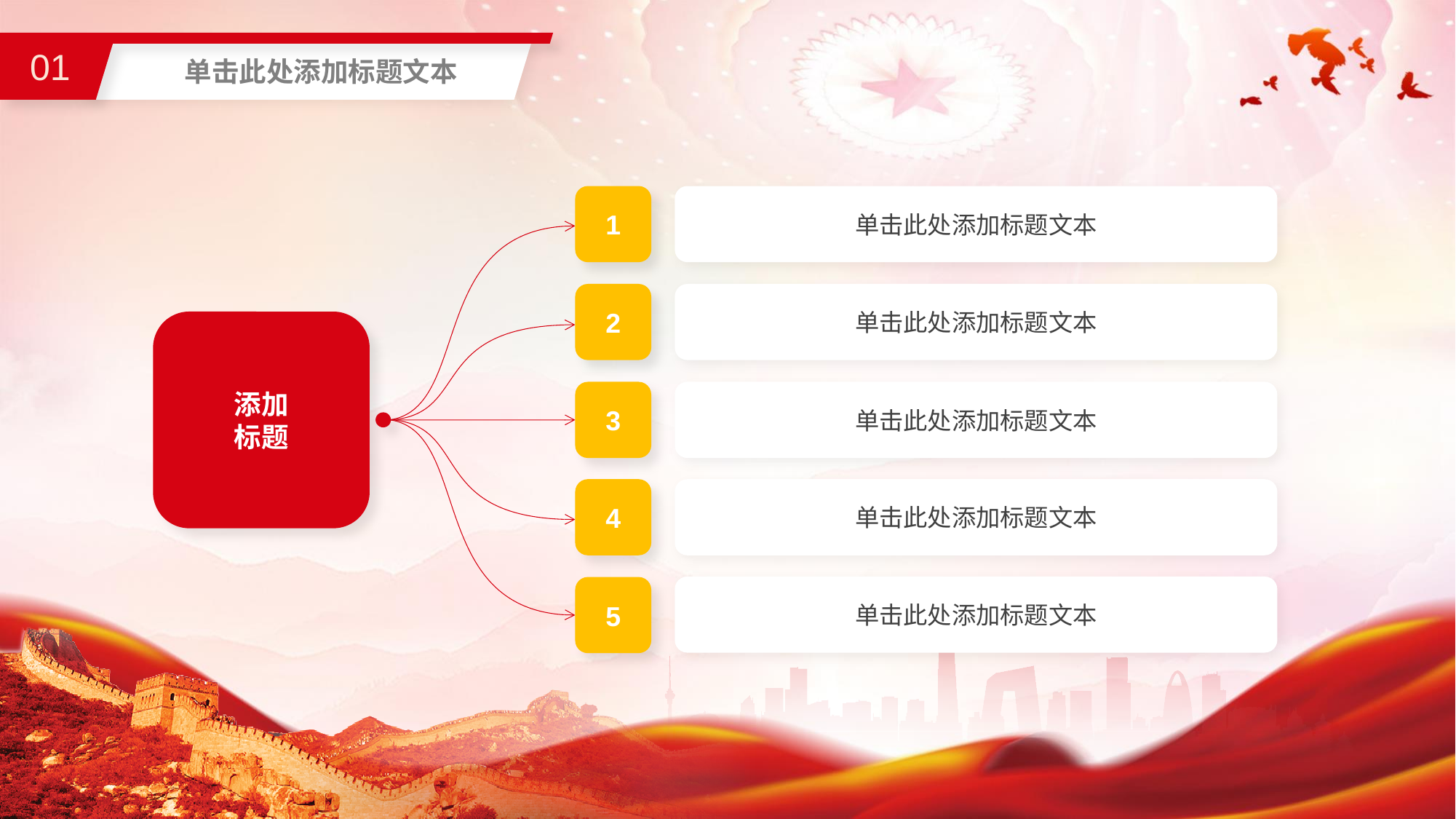

01

单击此处添加标题文本
1
单击此处添加标题文本

2
单击此处添加标题文本
添加
标题

单击此处添加标题文本
3

单击此处添加标题文本
4
单击此处添加标题文本
5